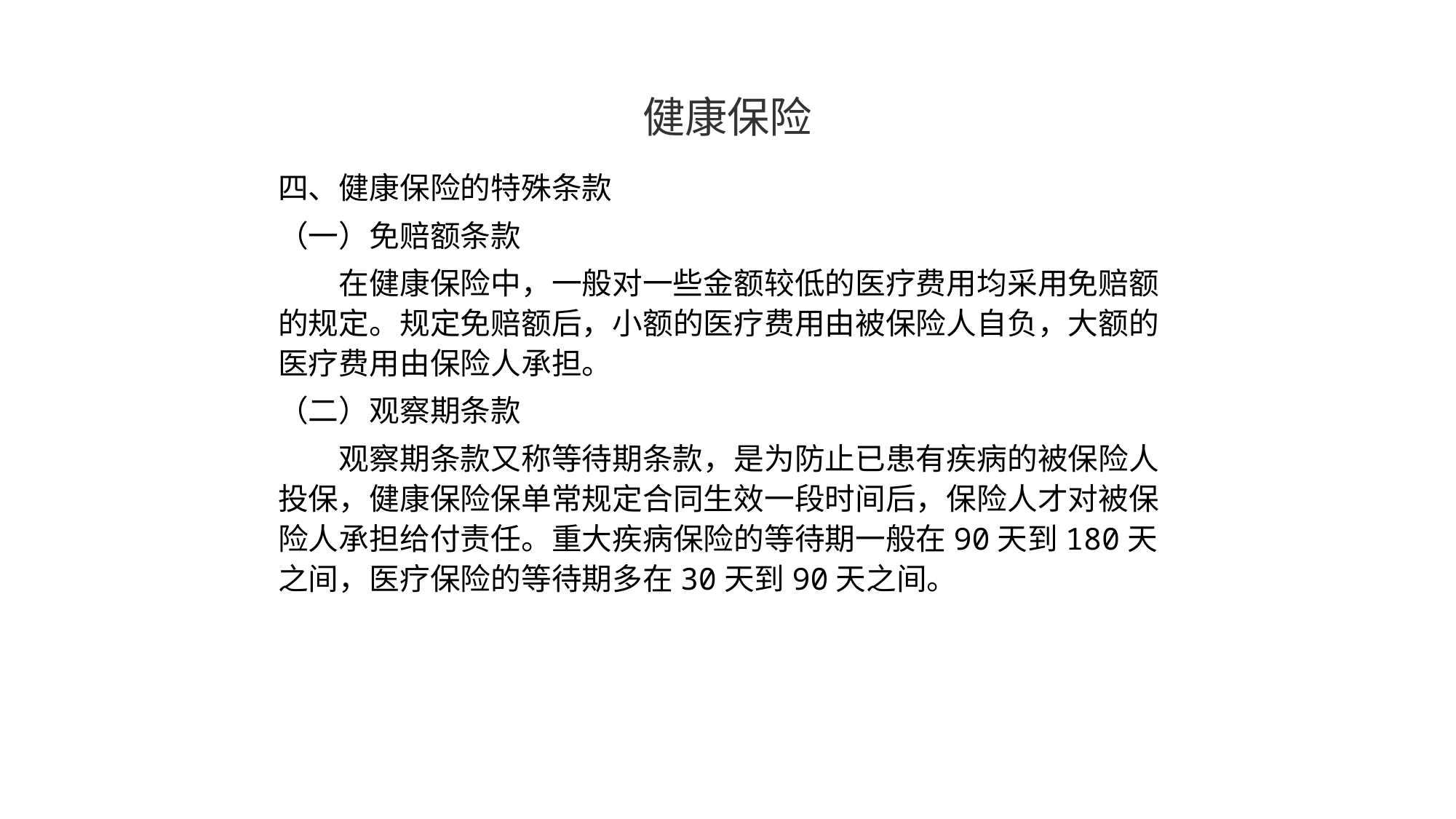

健康保险
四、健康保险的特殊条款
（一）免赔额条款
　　在健康保险中，一般对一些金额较低的医疗费用均采用免赔额的规定。规定免赔额后，小额的医疗费用由被保险人自负，大额的医疗费用由保险人承担。
（二）观察期条款
　　观察期条款又称等待期条款，是为防止已患有疾病的被保险人投保，健康保险保单常规定合同生效一段时间后，保险人才对被保险人承担给付责任。重大疾病保险的等待期一般在90天到180天之间，医疗保险的等待期多在30天到90天之间。